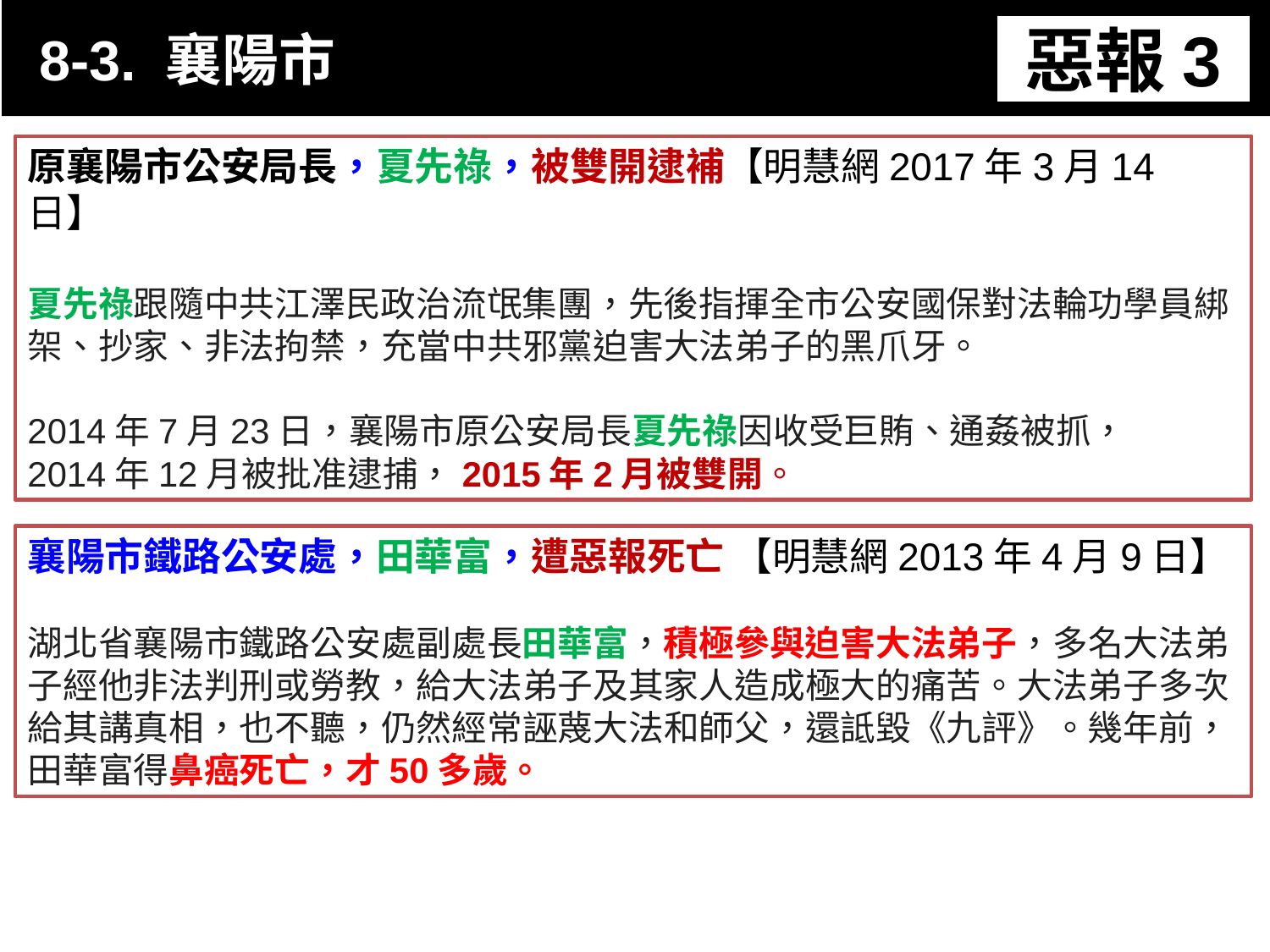

8-3. 襄陽市
惡報3

11-3. XX市官員惡報實例
原襄陽市公安局長，夏先祿，被雙開逮補【明慧網2017年3月14日】

夏先祿跟隨中共江澤民政治流氓集團，先後指揮全市公安國保對法輪功學員綁架、抄家、非法拘禁，充當中共邪黨迫害大法弟子的黑爪牙。

2014年7月23日，襄陽市原公安局長夏先祿因收受巨賄、通姦被抓，
2014年12月被批准逮捕，2015年2月被雙開。
襄陽市鐵路公安處，田華富，遭惡報死亡 【明慧網2013年4月9日】

湖北省襄陽市鐵路公安處副處長田華富，積極參與迫害大法弟子，多名大法弟子經他非法判刑或勞教，給大法弟子及其家人造成極大的痛苦。大法弟子多次給其講真相，也不聽，仍然經常誣蔑大法和師父，還詆毀《九評》。幾年前，田華富得鼻癌死亡，才50多歲。